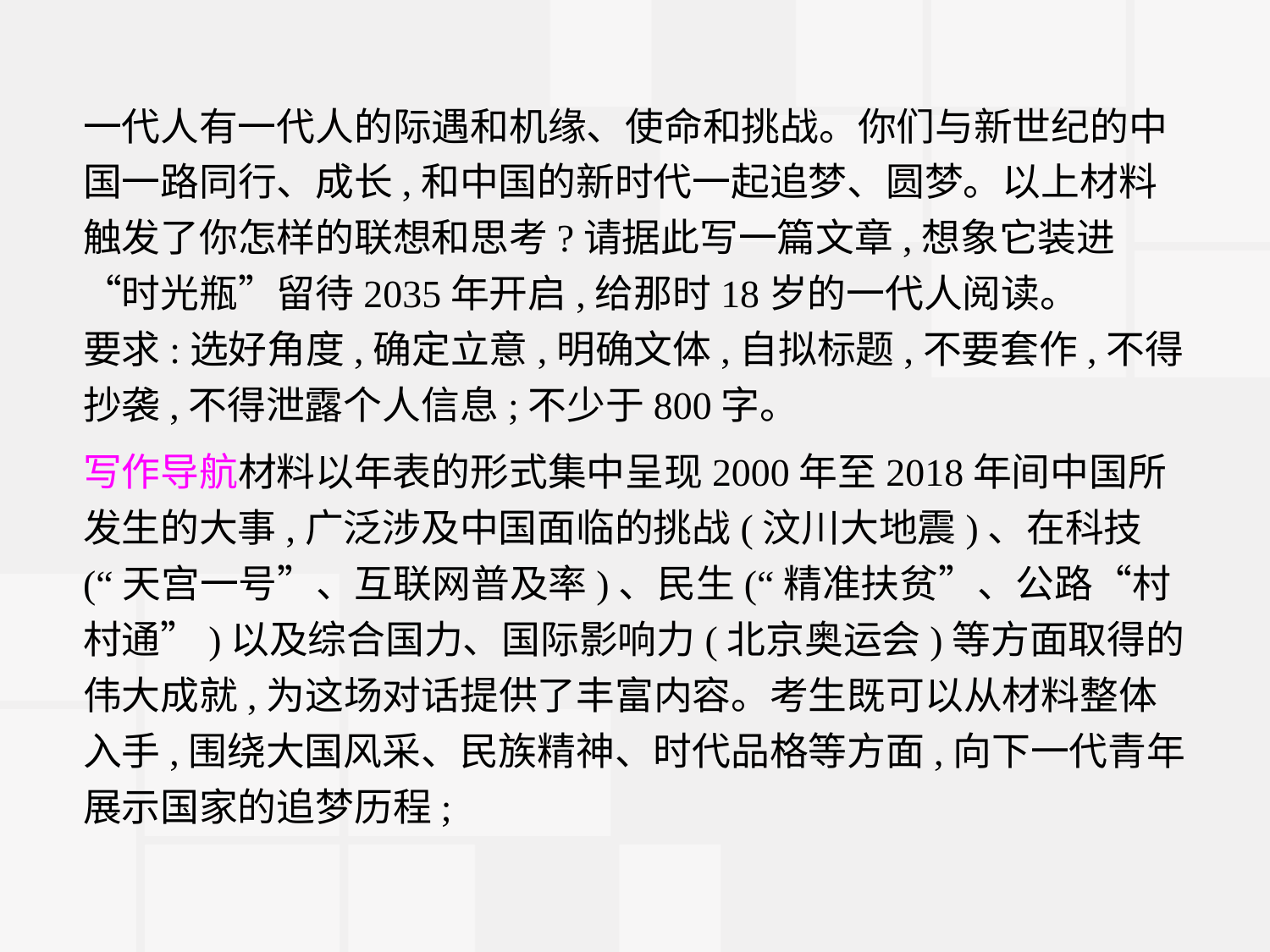

一代人有一代人的际遇和机缘、使命和挑战。你们与新世纪的中国一路同行、成长,和中国的新时代一起追梦、圆梦。以上材料触发了你怎样的联想和思考?请据此写一篇文章,想象它装进“时光瓶”留待2035年开启,给那时18岁的一代人阅读。
要求:选好角度,确定立意,明确文体,自拟标题,不要套作,不得抄袭,不得泄露个人信息;不少于800字。
写作导航材料以年表的形式集中呈现2000年至2018年间中国所发生的大事,广泛涉及中国面临的挑战(汶川大地震)、在科技(“天宫一号”、互联网普及率)、民生(“精准扶贫”、公路“村村通”)以及综合国力、国际影响力(北京奥运会)等方面取得的伟大成就,为这场对话提供了丰富内容。考生既可以从材料整体入手,围绕大国风采、民族精神、时代品格等方面,向下一代青年展示国家的追梦历程;